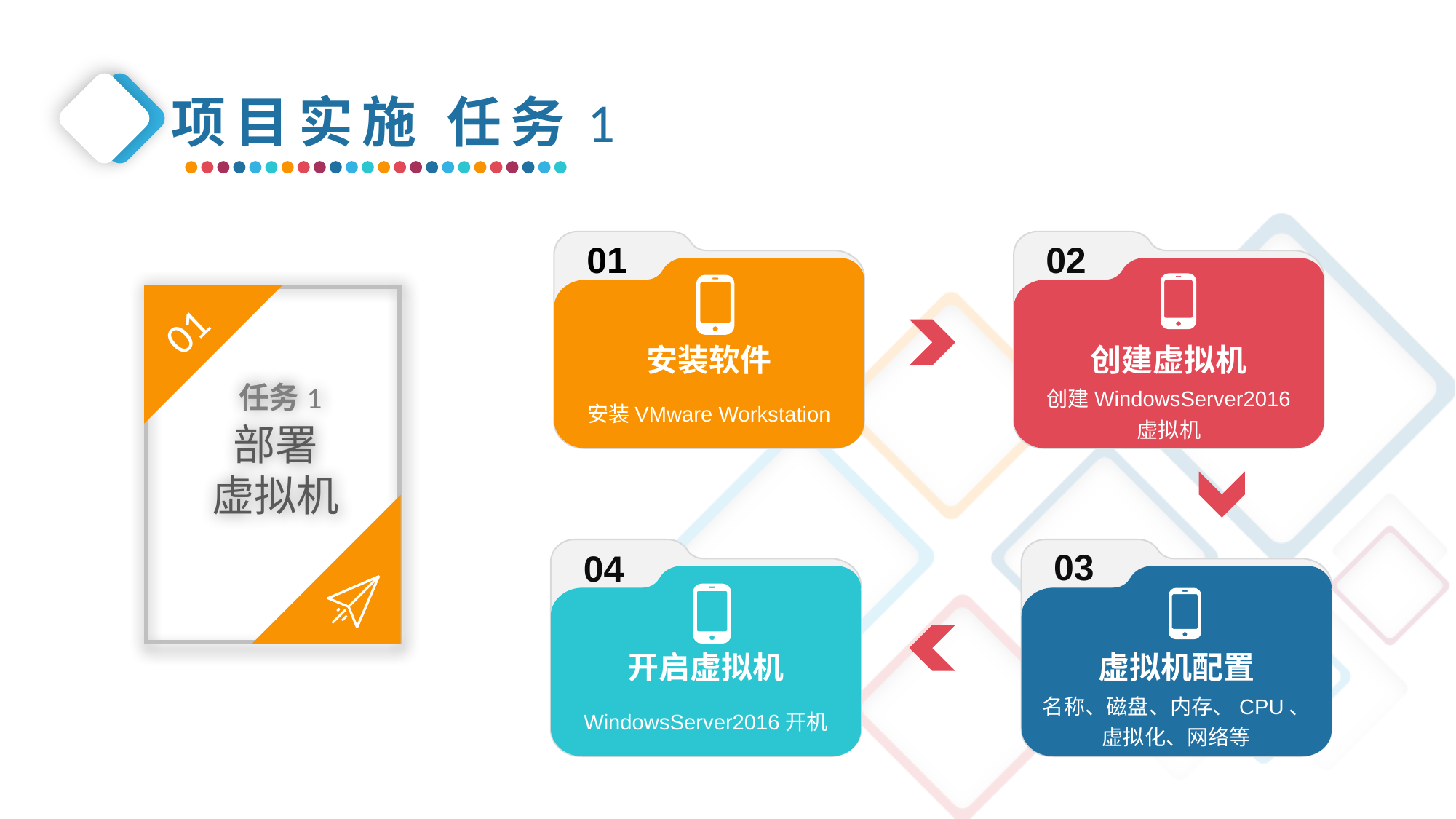

项目实施 任务1

安装软件
安装VMware Workstation

创建虚拟机
创建WindowsServer2016
虚拟机
02
01

01

任务1
部署
虚拟机

03

虚拟机配置
名称、磁盘、内存、CPU、虚拟化、网络等

开启虚拟机
WindowsServer2016开机
04